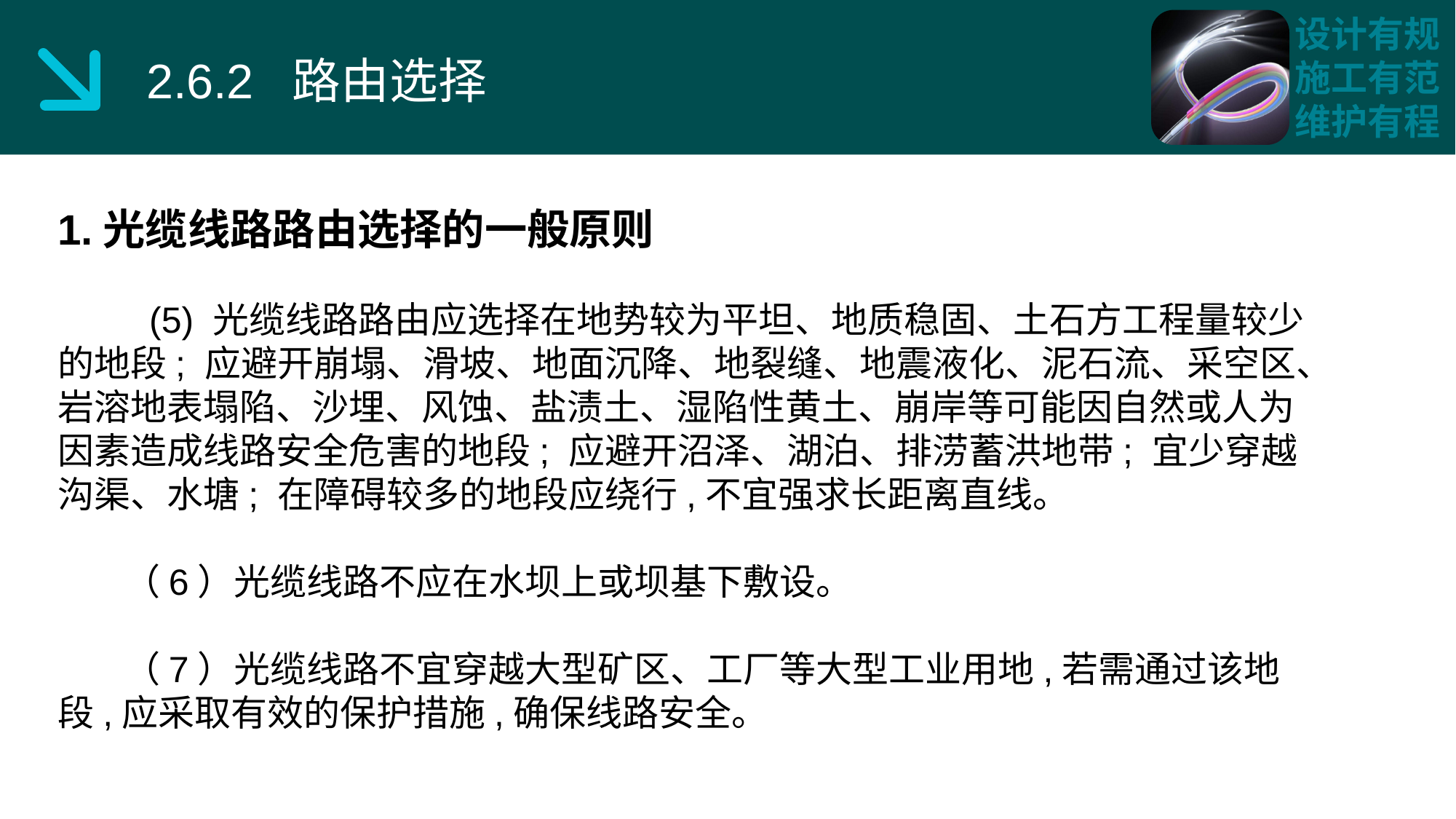

2.6.2  路由选择

1.光缆线路路由选择的一般原则

         (5) 光缆线路路由应选择在地势较为平坦、地质稳固、土石方工程量较少的地段; 应避开崩塌、滑坡、地面沉降、地裂缝、地震液化、泥石流、采空区、岩溶地表塌陷、沙埋、风蚀、盐渍土、湿陷性黄土、崩岸等可能因自然或人为因素造成线路安全危害的地段; 应避开沼泽、湖泊、排涝蓄洪地带; 宜少穿越沟渠、水塘; 在障碍较多的地段应绕行,不宜强求长距离直线。

       （6）光缆线路不应在水坝上或坝基下敷设。

       （7）光缆线路不宜穿越大型矿区、工厂等大型工业用地,若需通过该地段,应采取有效的保护措施,确保线路安全。